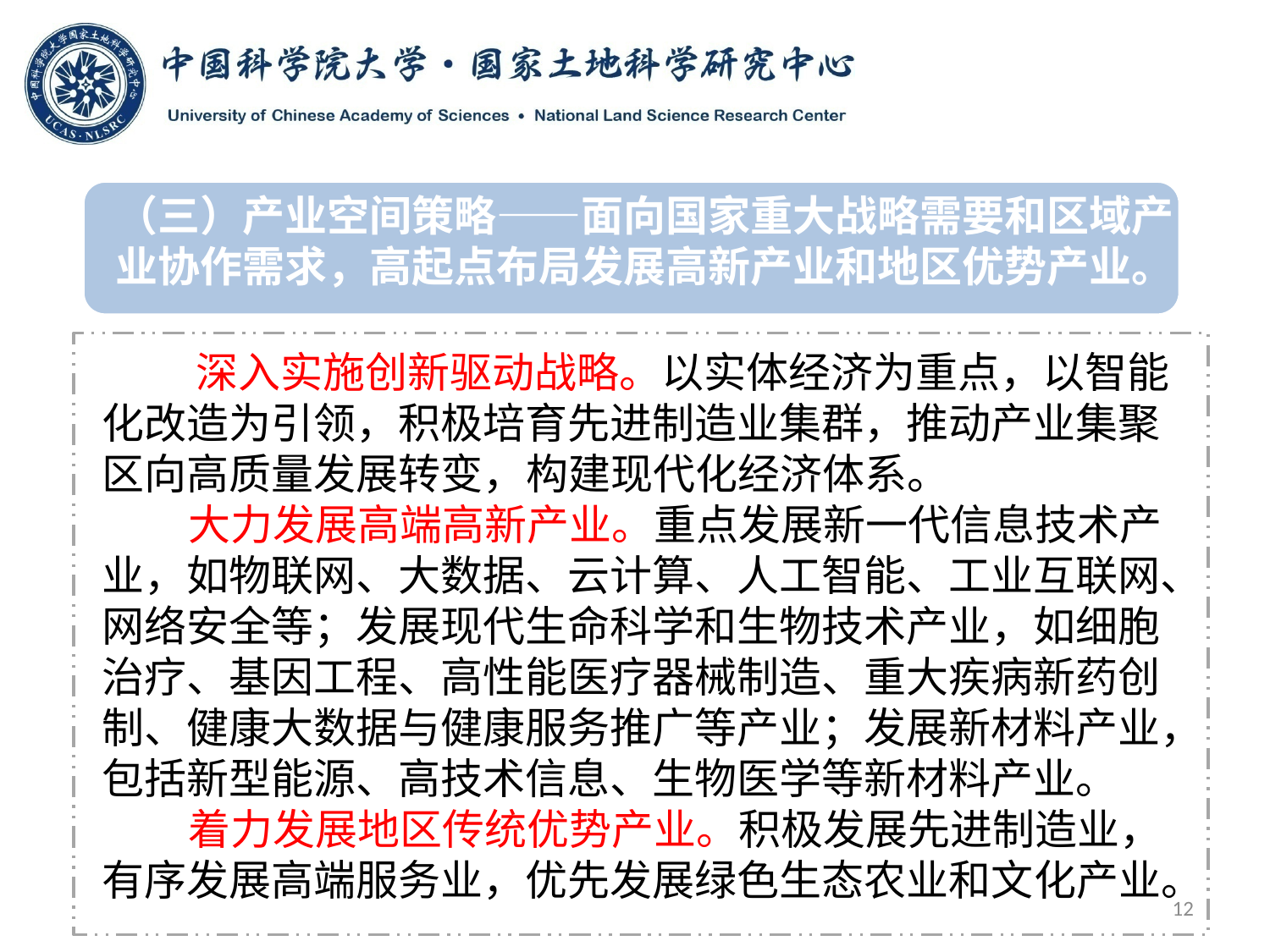

（三）产业空间策略——面向国家重大战略需要和区域产业协作需求，高起点布局发展高新产业和地区优势产业。

            深入实施创新驱动战略。以实体经济为重点，以智能化改造为引领，积极培育先进制造业集群，推动产业集聚区向高质量发展转变，构建现代化经济体系。
        大力发展高端高新产业。重点发展新一代信息技术产业，如物联网、大数据、云计算、人工智能、工业互联网、网络安全等；发展现代生命科学和生物技术产业，如细胞治疗、基因工程、高性能医疗器械制造、重大疾病新药创制、健康大数据与健康服务推广等产业；发展新材料产业，包括新型能源、高技术信息、生物医学等新材料产业。
        着力发展地区传统优势产业。积极发展先进制造业，有序发展高端服务业，优先发展绿色生态农业和文化产业。
12